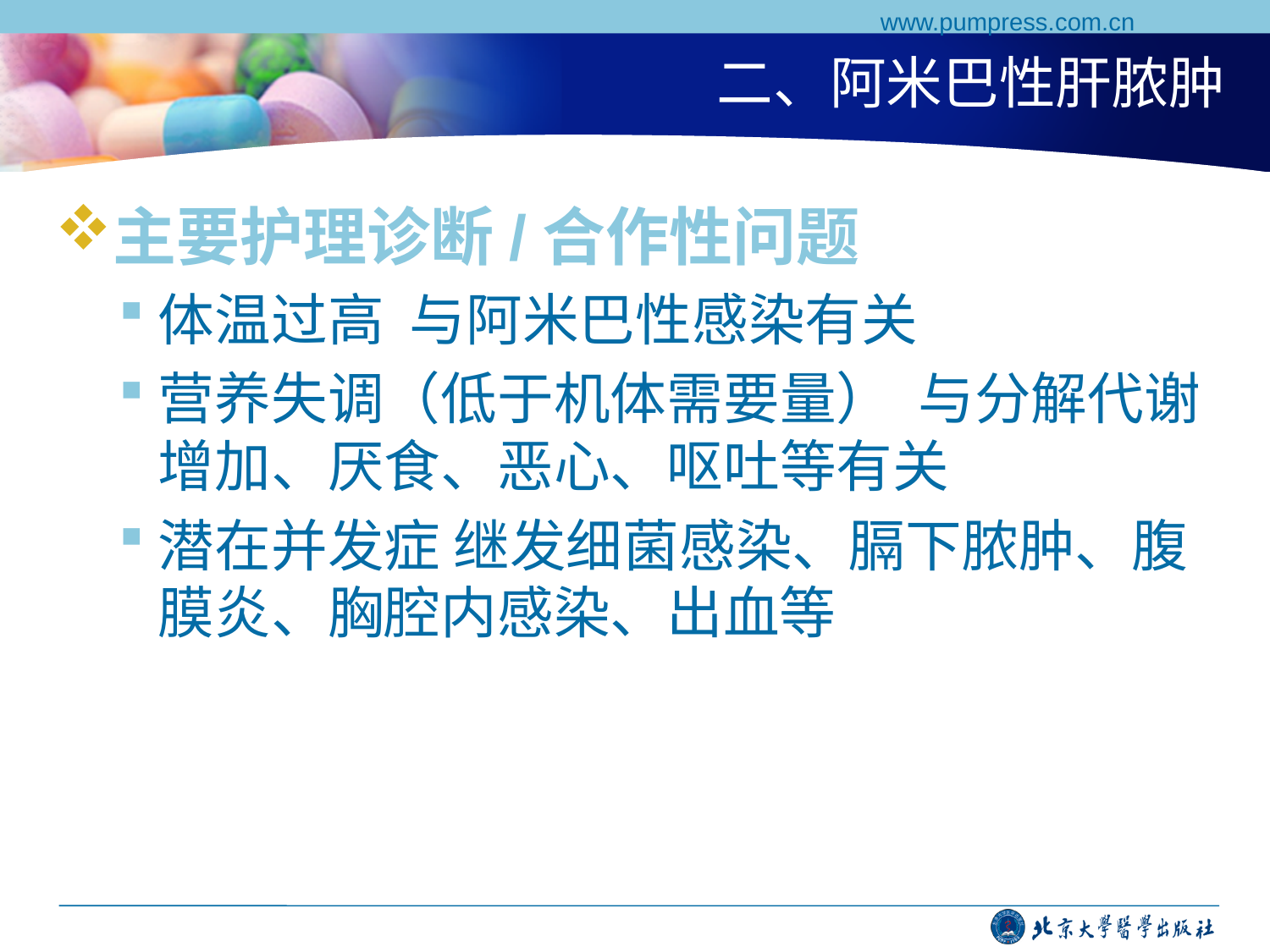

www.pumpress.com.cn
# 二、阿米巴性肝脓肿
主要护理诊断/合作性问题
体温过高  与阿米巴性感染有关
营养失调（低于机体需要量）  与分解代谢增加、厌食、恶心、呕吐等有关
潜在并发症 继发细菌感染、膈下脓肿、腹膜炎、胸腔内感染、出血等